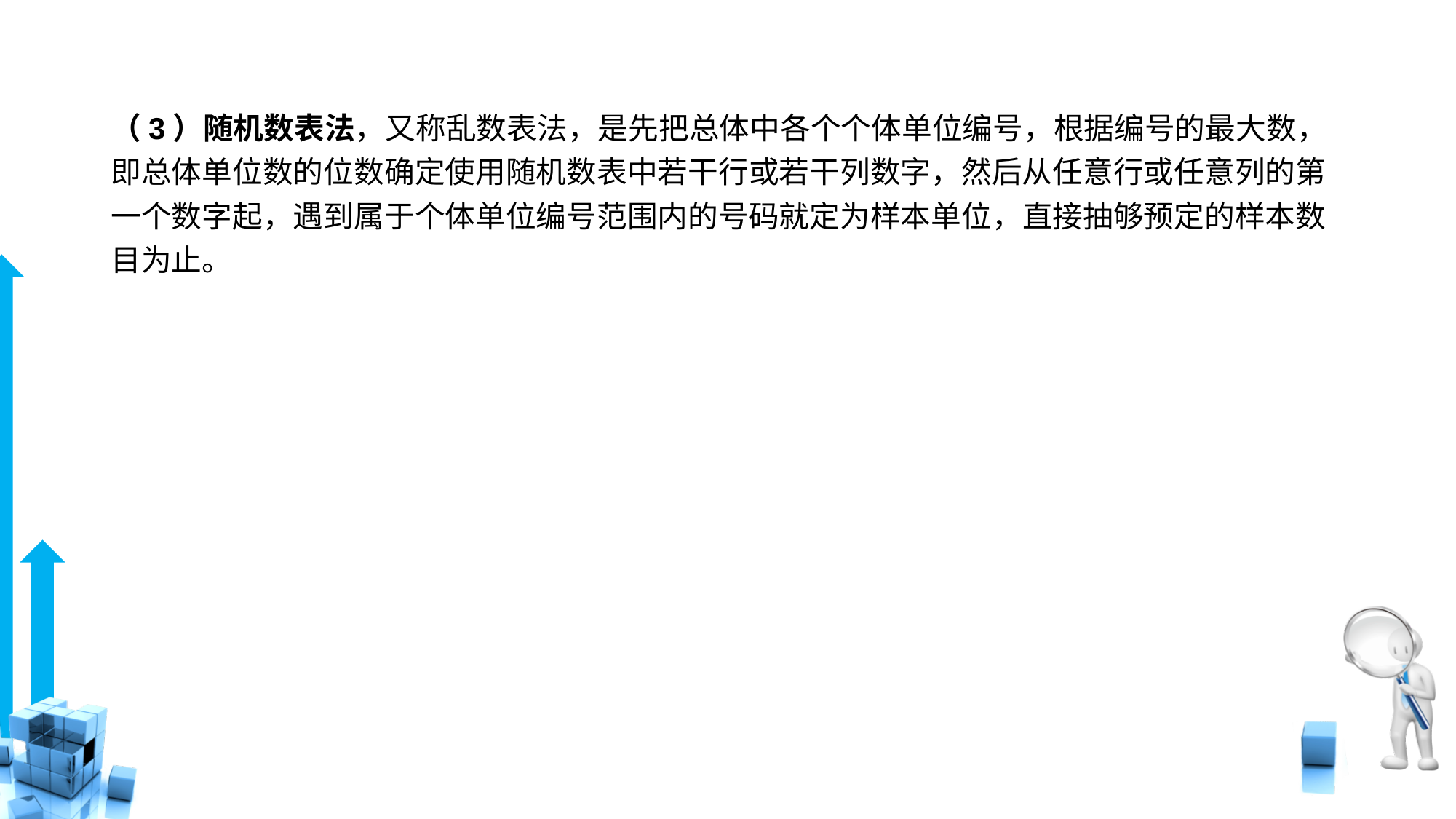

# （3）随机数表法，又称乱数表法，是先把总体中各个个体单位编号，根据编号的最大数，即总体单位数的位数确定使用随机数表中若干行或若干列数字，然后从任意行或任意列的第一个数字起，遇到属于个体单位编号范围内的号码就定为样本单位，直接抽够预定的样本数目为止。